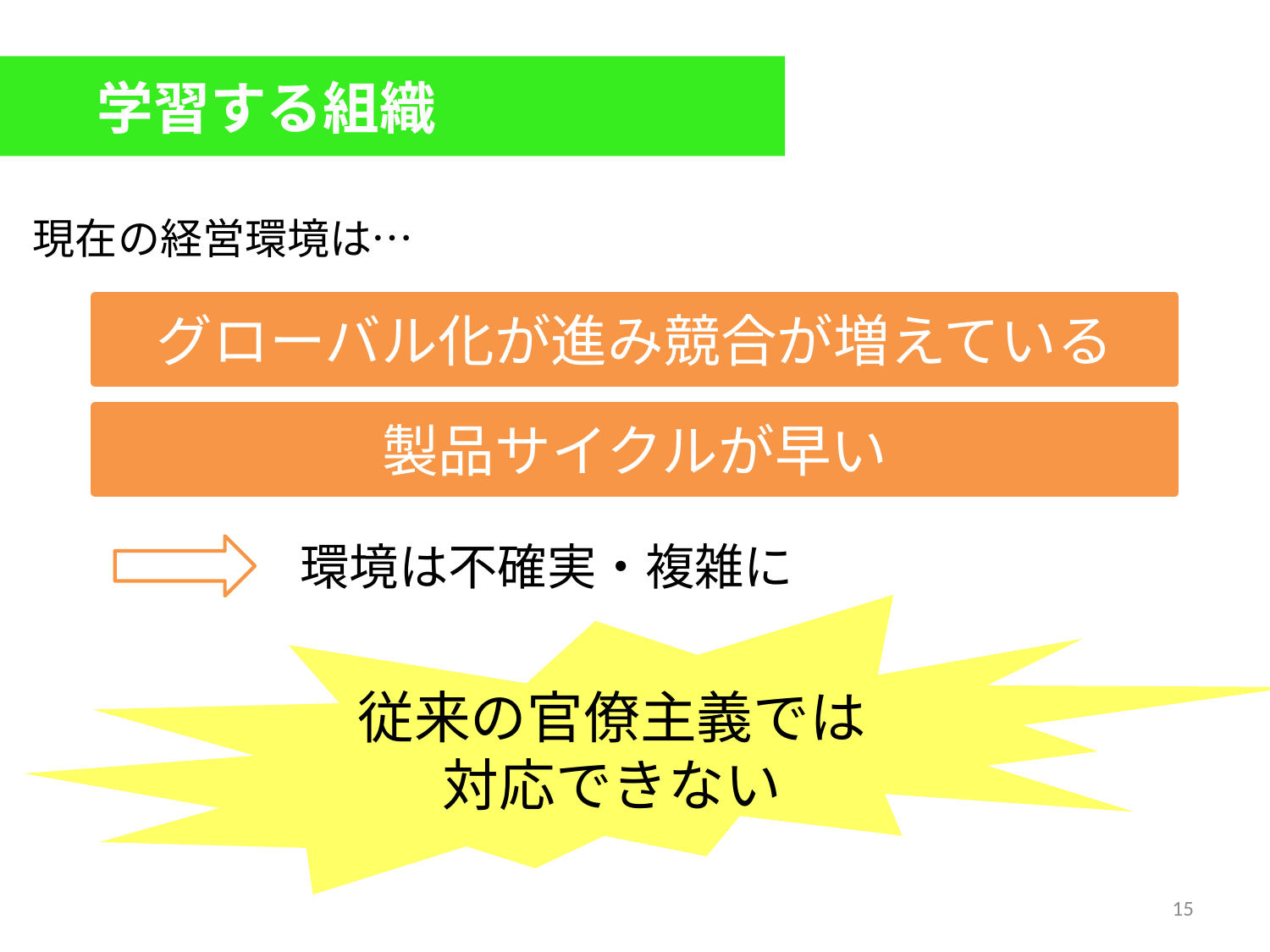

学習する組織
現在の経営環境は…
グローバル化が進み競合が増えている
製品サイクルが早い
環境は不確実・複雑に

従来の官僚主義では
対応できない
15